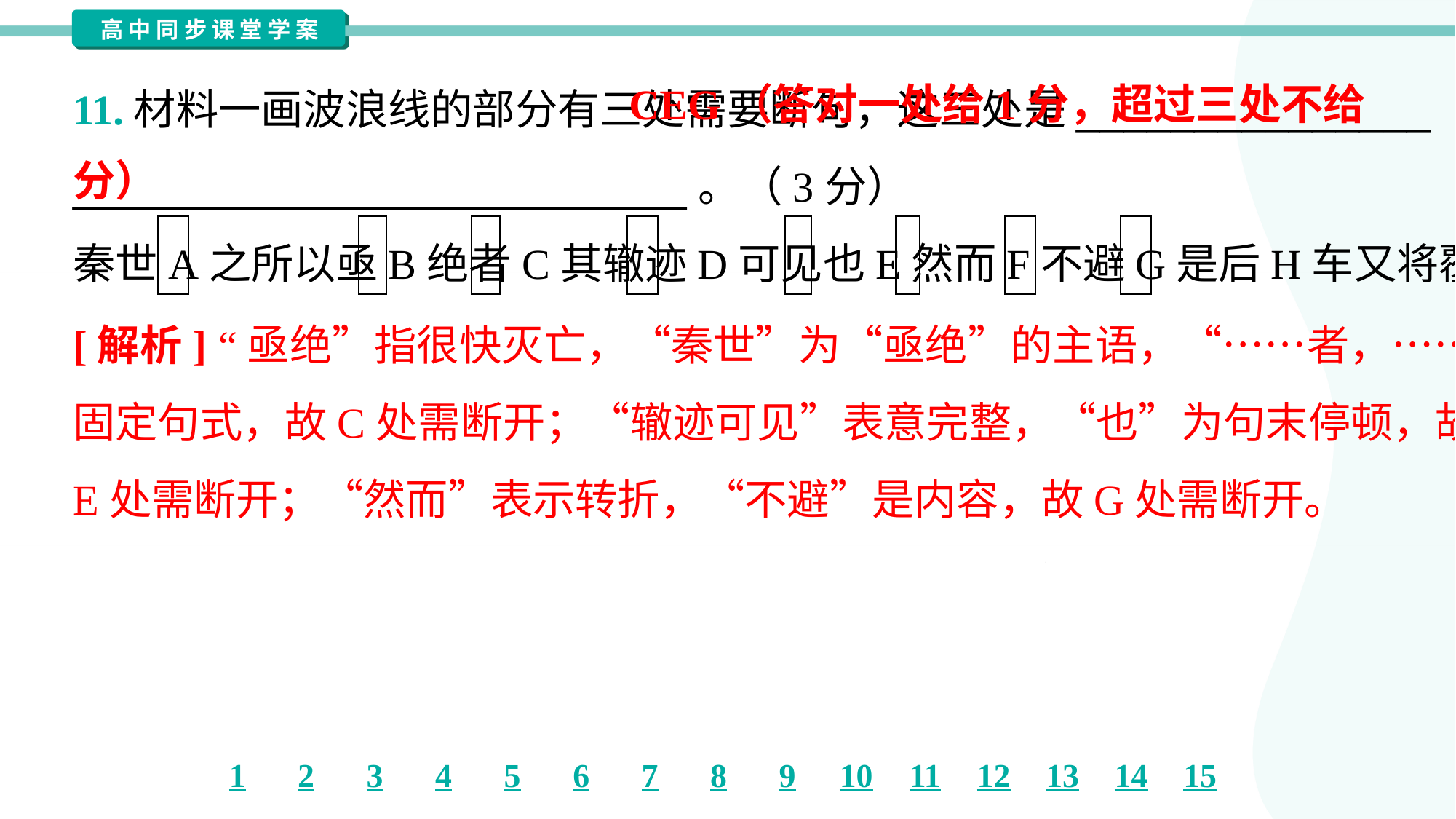

CEG（答对一处给1分，超过三处不给分）
11.材料一画波浪线的部分有三处需要断句，这三处是_______________
__________________________。（3分）
秦世A之所以亟B绝者C其辙迹D可见也E然而F不避G是后H车又将覆也

[解析] “亟绝”指很快灭亡，“秦世”为“亟绝”的主语，“……者，……也”
固定句式，故C处需断开；“辙迹可见”表意完整，“也”为句末停顿，故
E处需断开；“然而”表示转折，“不避”是内容，故G处需断开。